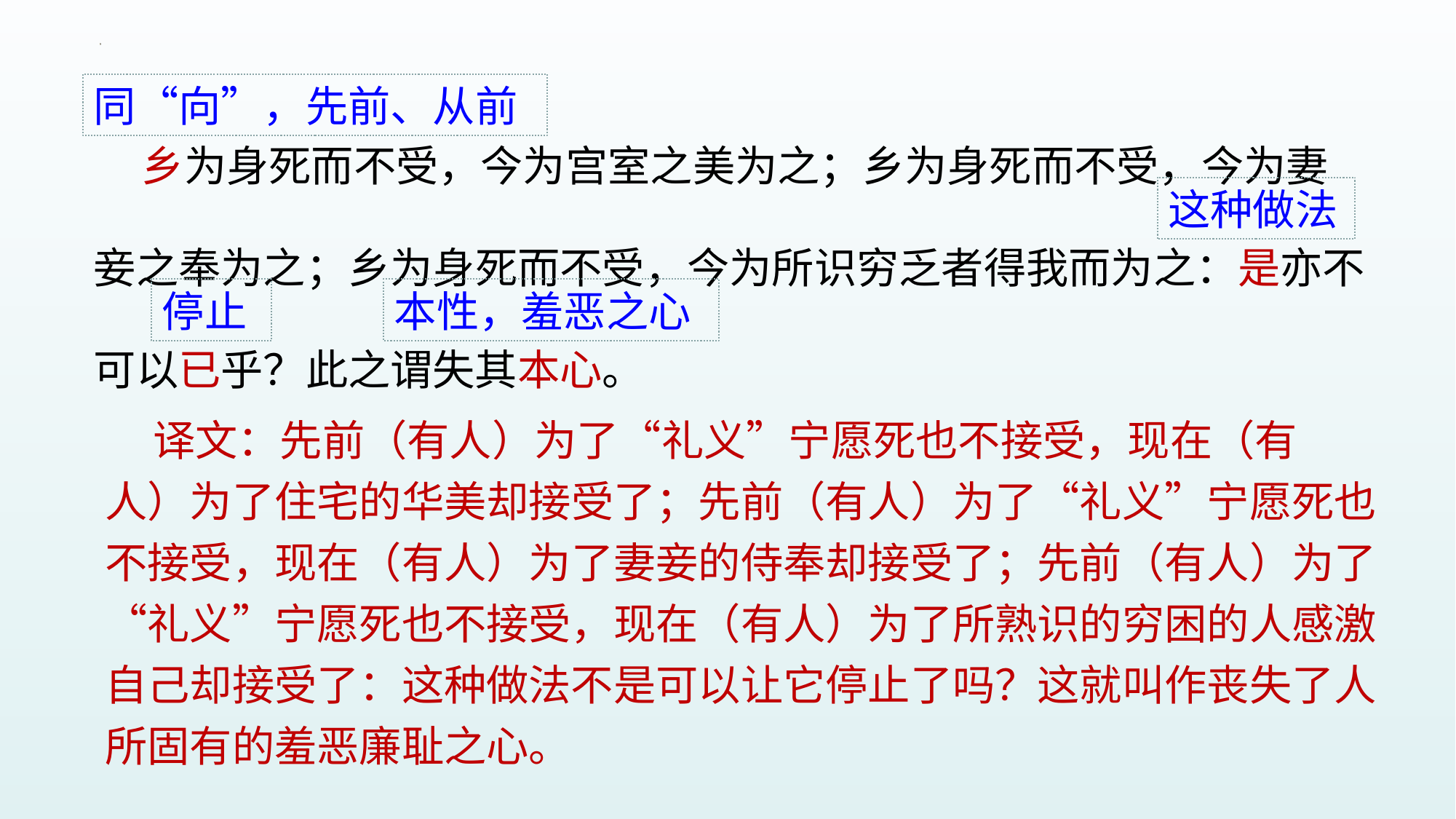

同“向”，先前、从前
    乡为身死而不受，今为宫室之美为之；乡为身死而不受，今为妻妾之奉为之；乡为身死而不受，今为所识穷乏者得我而为之：是亦不可以已乎？此之谓失其本心。

这种做法
停止
本性，羞恶之心
    译文：先前（有人）为了“礼义”宁愿死也不接受，现在（有人）为了住宅的华美却接受了；先前（有人）为了“礼义”宁愿死也不接受，现在（有人）为了妻妾的侍奉却接受了；先前（有人）为了“礼义”宁愿死也不接受，现在（有人）为了所熟识的穷困的人感激自己却接受了：这种做法不是可以让它停止了吗？这就叫作丧失了人所固有的羞恶廉耻之心。